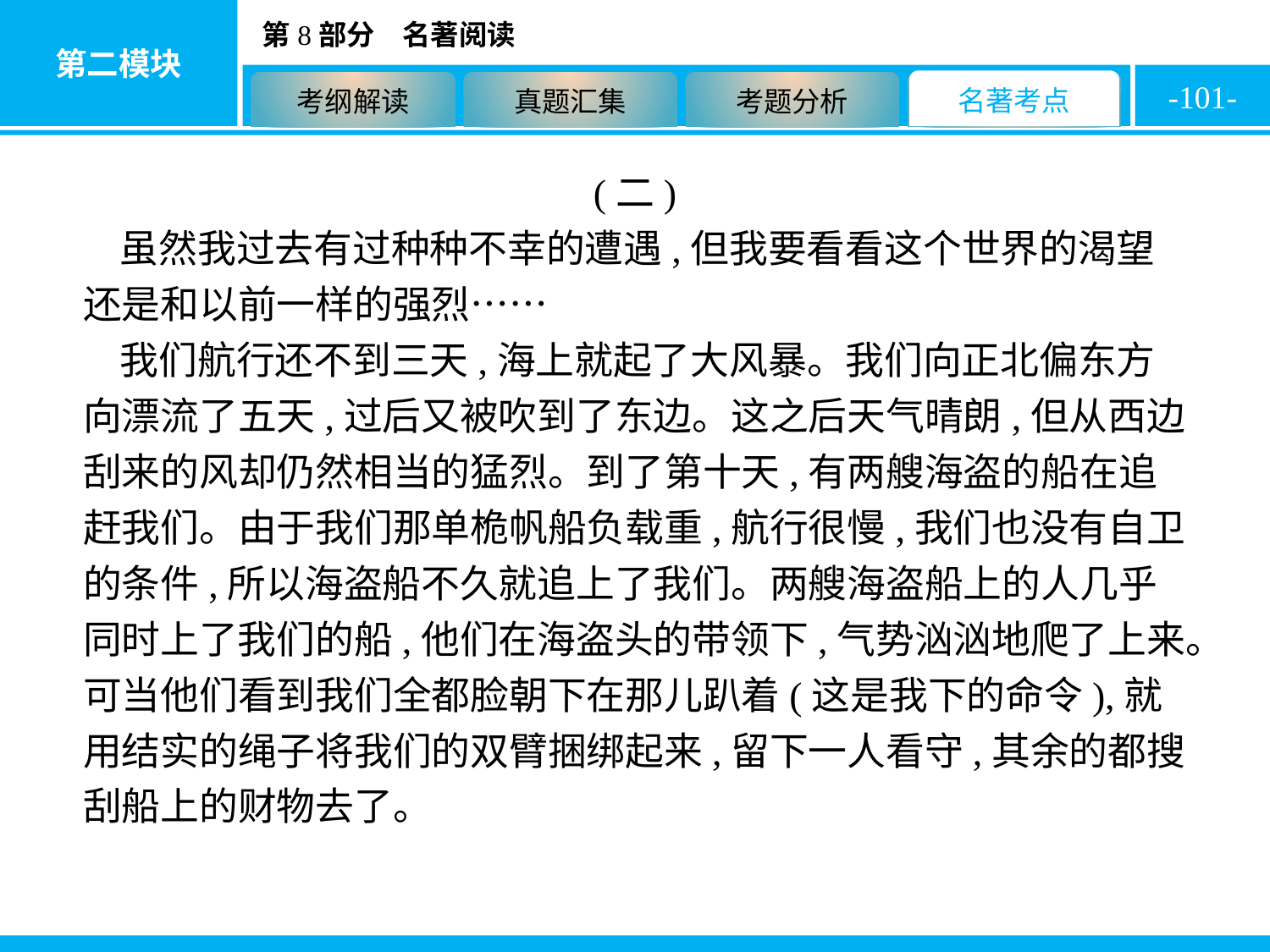

-101-
(二)
虽然我过去有过种种不幸的遭遇,但我要看看这个世界的渴望还是和以前一样的强烈……
我们航行还不到三天,海上就起了大风暴。我们向正北偏东方向漂流了五天,过后又被吹到了东边。这之后天气晴朗,但从西边刮来的风却仍然相当的猛烈。到了第十天,有两艘海盗的船在追赶我们。由于我们那单桅帆船负载重,航行很慢,我们也没有自卫的条件,所以海盗船不久就追上了我们。两艘海盗船上的人几乎同时上了我们的船,他们在海盗头的带领下,气势汹汹地爬了上来。可当他们看到我们全都脸朝下在那儿趴着(这是我下的命令),就用结实的绳子将我们的双臂捆绑起来,留下一人看守,其余的都搜刮船上的财物去了。